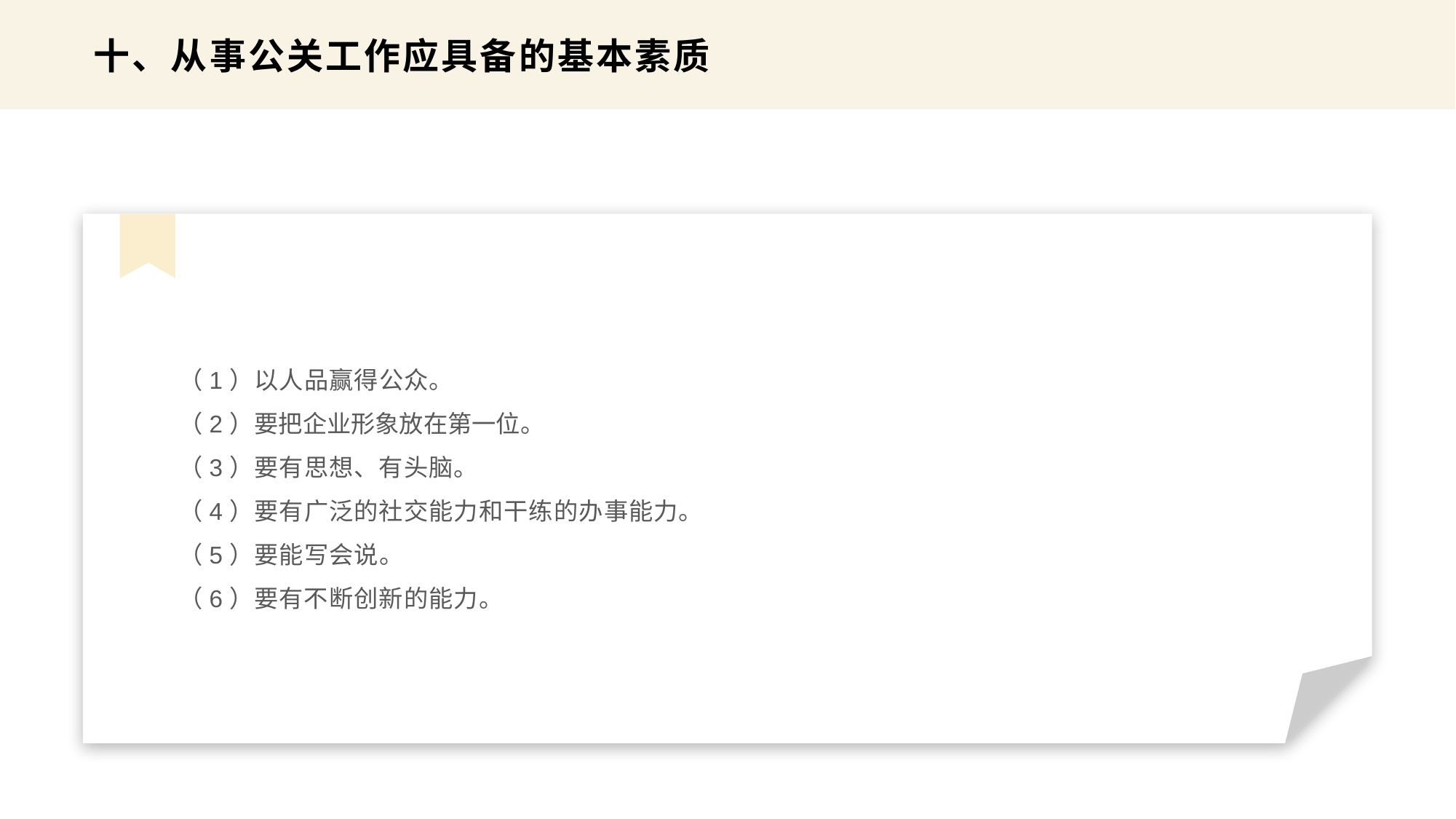

十、从事公关工作应具备的基本素质

（1）以人品赢得公众。
（2）要把企业形象放在第一位。
（3）要有思想、有头脑。
（4）要有广泛的社交能力和干练的办事能力。
（5）要能写会说。
（6）要有不断创新的能力。